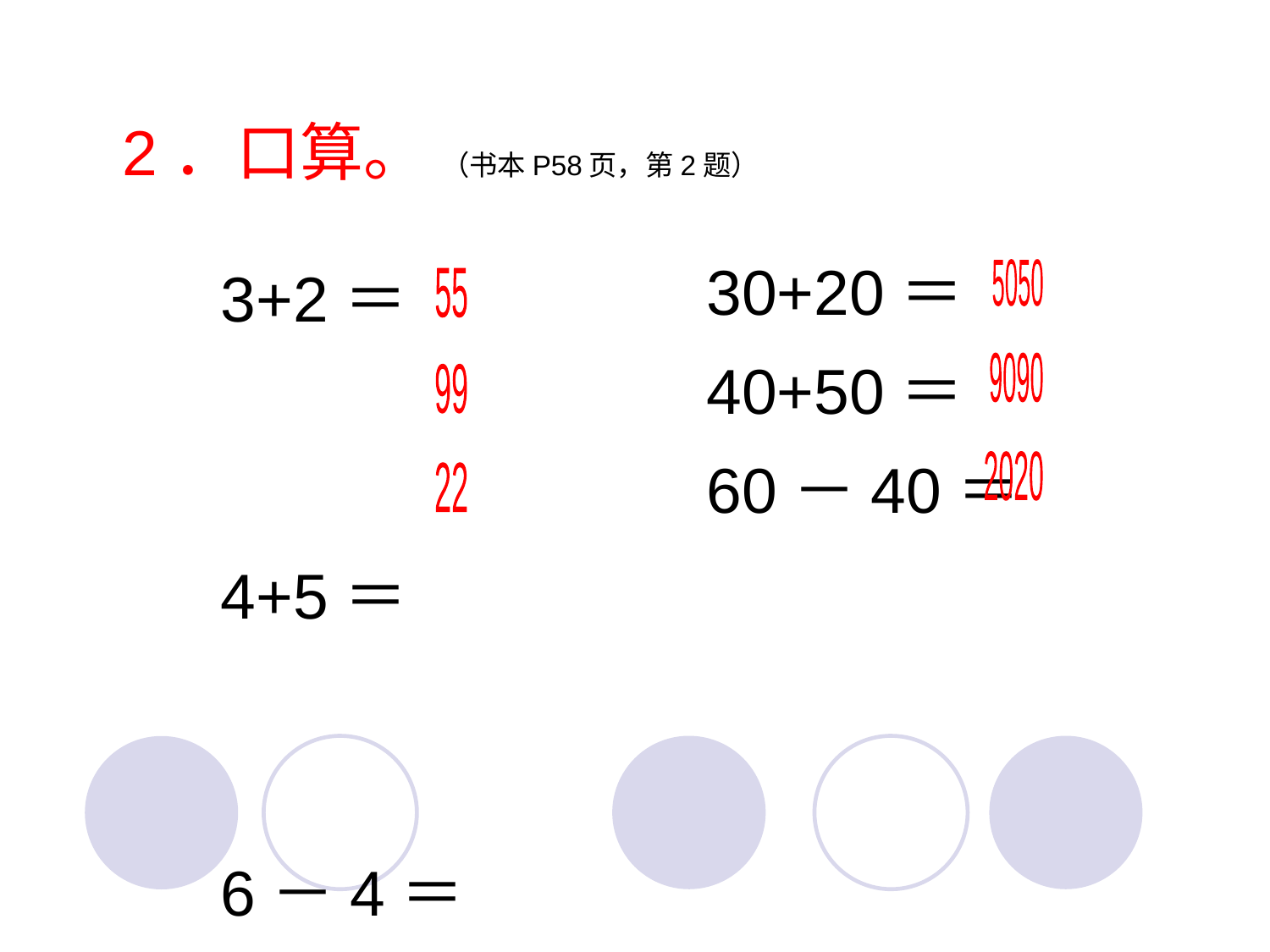

2．口算。 （书本P58页，第2题）
30+20＝
40+50＝
60－40＝
3+2＝
4+5＝
6－4＝
5050
55
9090
99
2020
22